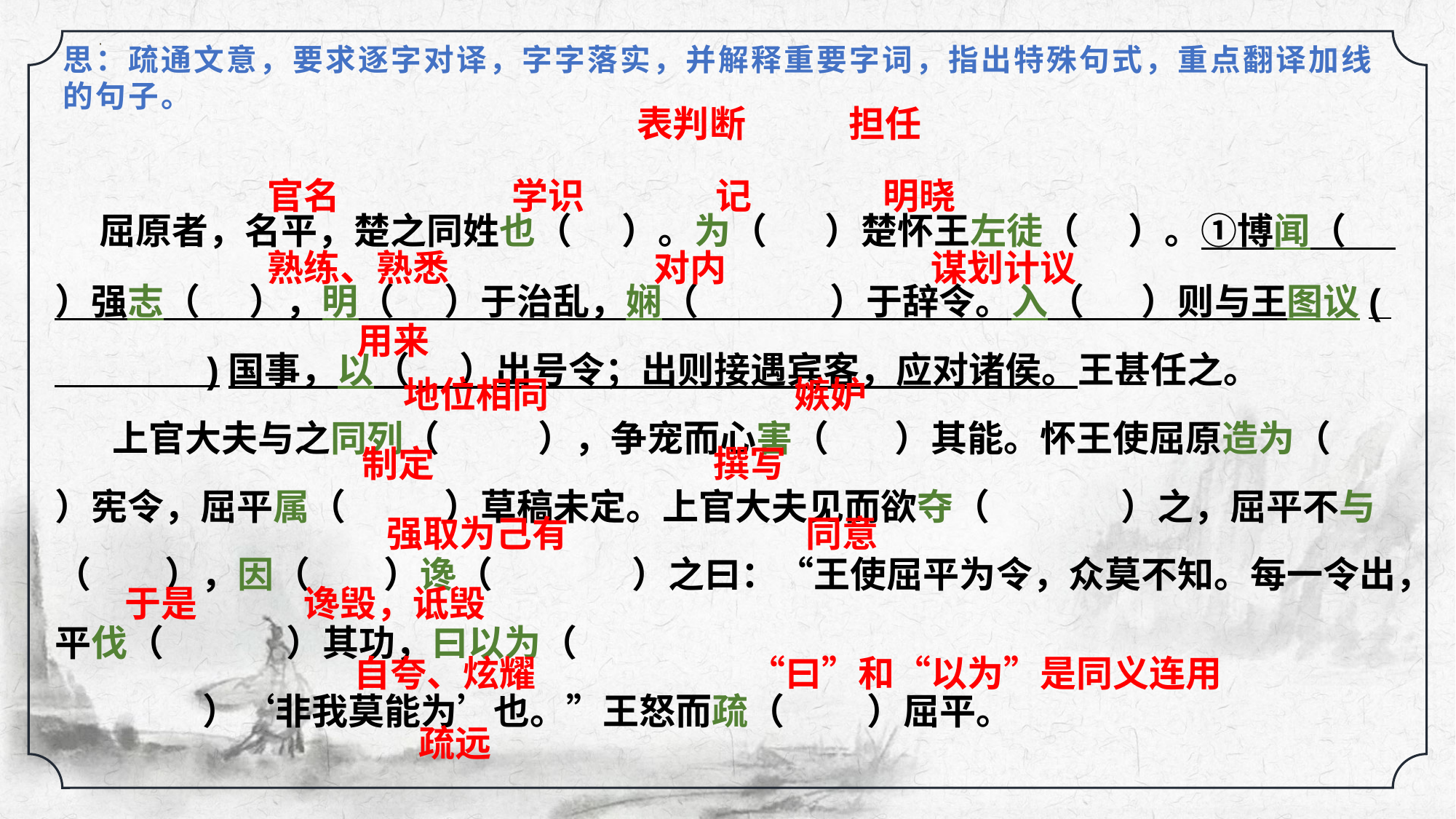

思：疏通文意，要求逐字对译，字字落实，并解释重要字词，指出特殊句式，重点翻译加线的句子。
                                                                                           表判断                     担任
       官名                     学识                记                明晓
       熟练、熟悉                         对内                         谋划计议
                  用来
   屈原者，名平，楚之同姓也（      ）。为（       ）楚怀王左徒（      ）。①博闻（       ）强志（      ），明（      ）于治乱，娴（                ）于辞令。入（       ）则与王图议(                 )国事，以（      ）出号令；出则接遇宾客，应对诸侯。王甚任之。
      上官大夫与之同列（            ），争宠而心害（        ）其能。怀王使屈原造为（         ）宪令，屈平属（            ）草稿未定。上官大夫见而欲夺（                ）之，屈平不与（         ），因（         ）谗（                 ）之曰：“王使屈平为令，众莫不知。每一令出，平伐（               ）其功，曰以为（
                 ）‘非我莫能为’也。”王怒而疏（          ）屈平。
                                      地位相同                              嫉妒
                                 制定                                  撰写
                                    强取为己有                             同意
    于是             谗毁，诋毁
                                自夸、炫耀                          “曰”和“以为”是同义连用                                                           疏远